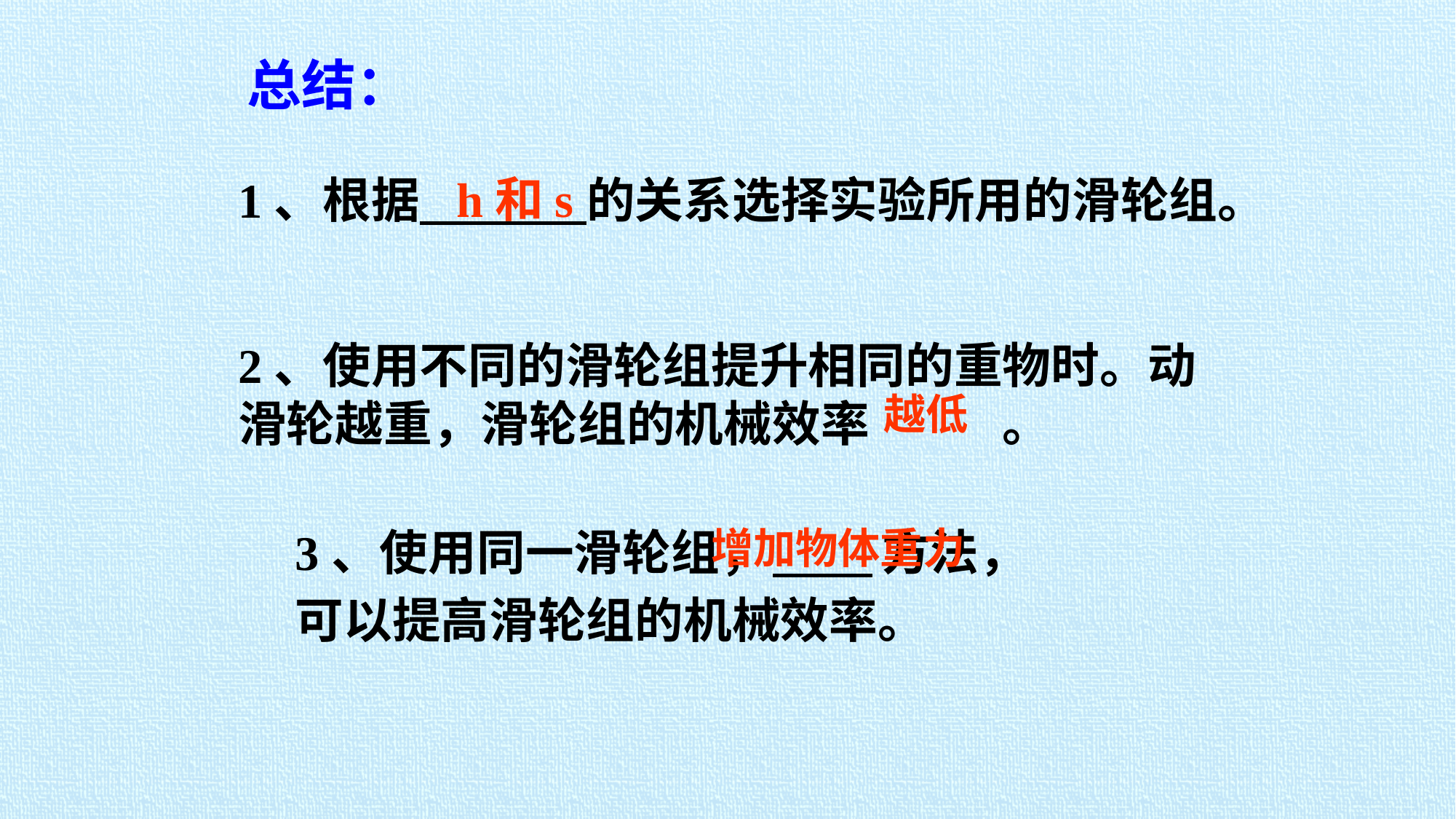

总结：
1、根据               的关系选择实验所用的滑轮组。
h和s
2、使用不同的滑轮组提升相同的重物时。动滑轮越重，滑轮组的机械效率		。
越低
3、使用同一滑轮组，	         	方法，
可以提高滑轮组的机械效率。
增加物体重力